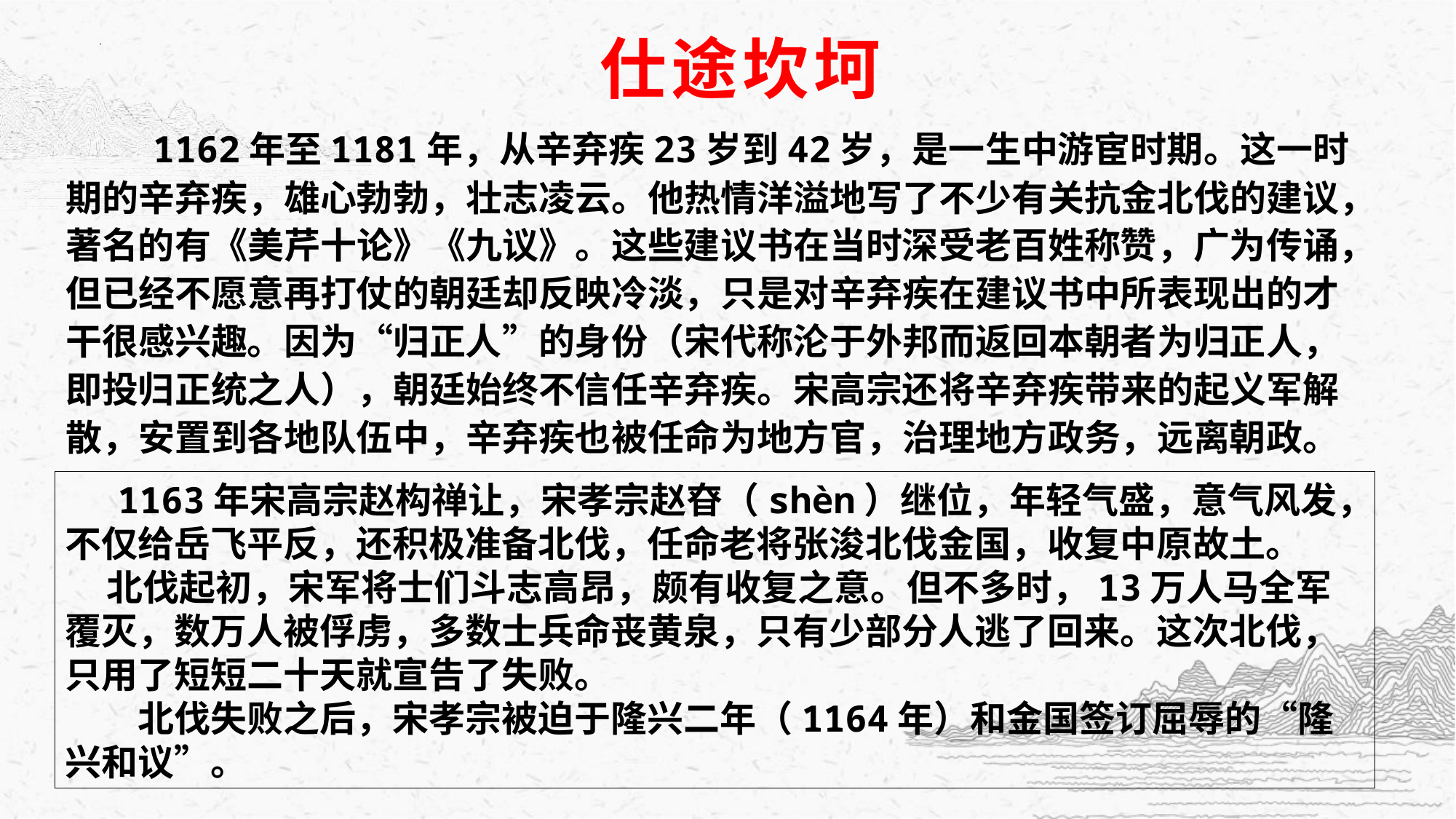

仕途坎坷
    1162年至1181年，从辛弃疾23岁到42岁，是一生中游宦时期。这一时期的辛弃疾，雄心勃勃，壮志凌云。他热情洋溢地写了不少有关抗金北伐的建议，著名的有《美芹十论》《九议》。这些建议书在当时深受老百姓称赞，广为传诵，但已经不愿意再打仗的朝廷却反映冷淡，只是对辛弃疾在建议书中所表现出的才干很感兴趣。因为“归正人”的身份（宋代称沦于外邦而返回本朝者为归正人，即投归正统之人），朝廷始终不信任辛弃疾。宋高宗还将辛弃疾带来的起义军解散，安置到各地队伍中，辛弃疾也被任命为地方官，治理地方政务，远离朝政。

    1163年宋高宗赵构禅让，宋孝宗赵昚（shèn）继位，年轻气盛，意气风发，不仅给岳飞平反，还积极准备北伐，任命老将张浚北伐金国，收复中原故土。
    北伐起初，宋军将士们斗志高昂，颇有收复之意。但不多时，13万人马全军覆灭，数万人被俘虏，多数士兵命丧黄泉，只有少部分人逃了回来。这次北伐，只用了短短二十天就宣告了失败。
　　北伐失败之后，宋孝宗被迫于隆兴二年（1164年）和金国签订屈辱的“隆兴和议”。